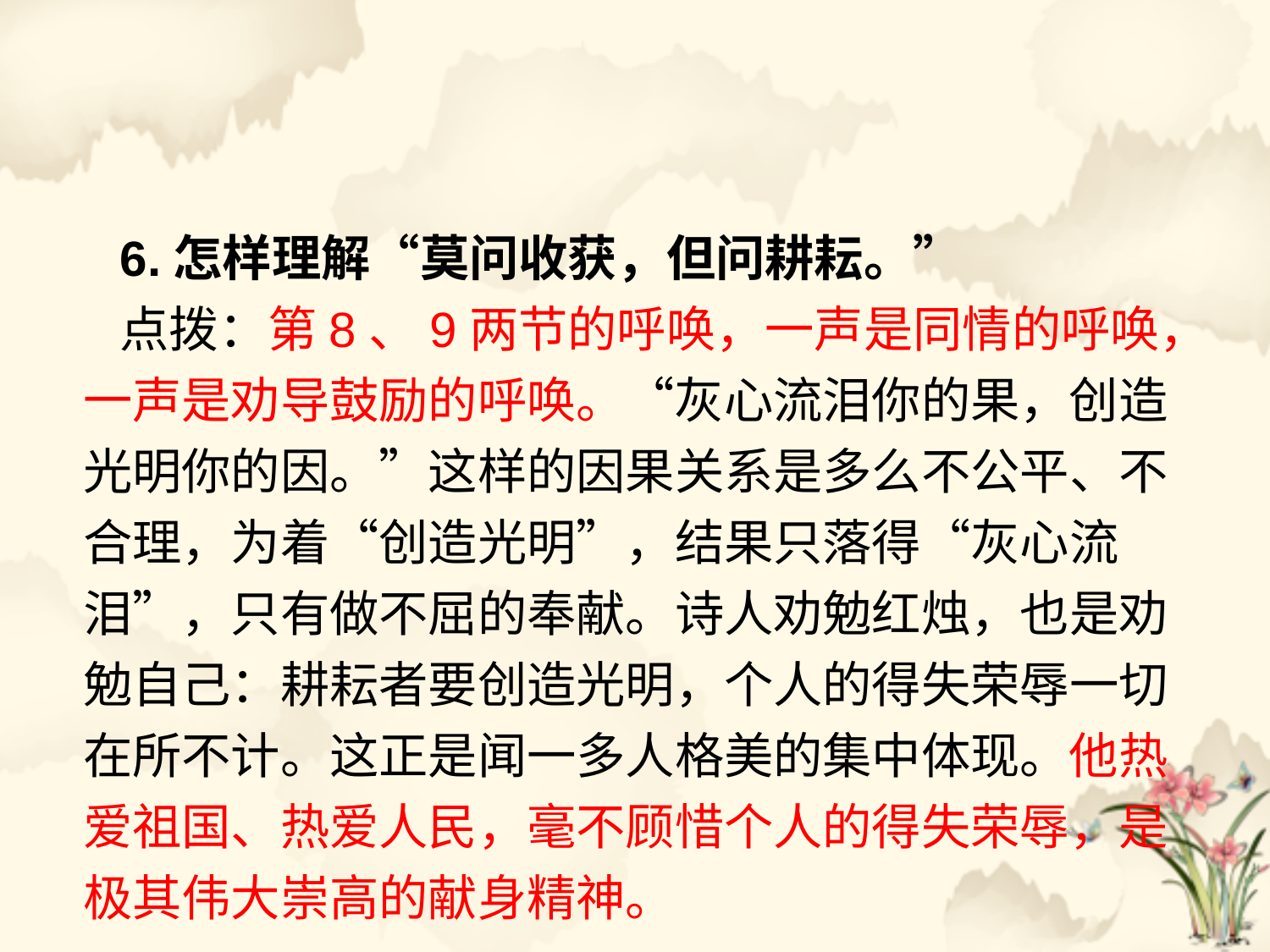

6.怎样理解“莫问收获，但问耕耘。”
点拨：第8、9两节的呼唤，一声是同情的呼唤，一声是劝导鼓励的呼唤。“灰心流泪你的果，创造光明你的因。”这样的因果关系是多么不公平、不合理，为着“创造光明”，结果只落得“灰心流泪”，只有做不屈的奉献。诗人劝勉红烛，也是劝勉自己：耕耘者要创造光明，个人的得失荣辱一切在所不计。这正是闻一多人格美的集中体现。他热爱祖国、热爱人民，毫不顾惜个人的得失荣辱，是极其伟大崇高的献身精神。